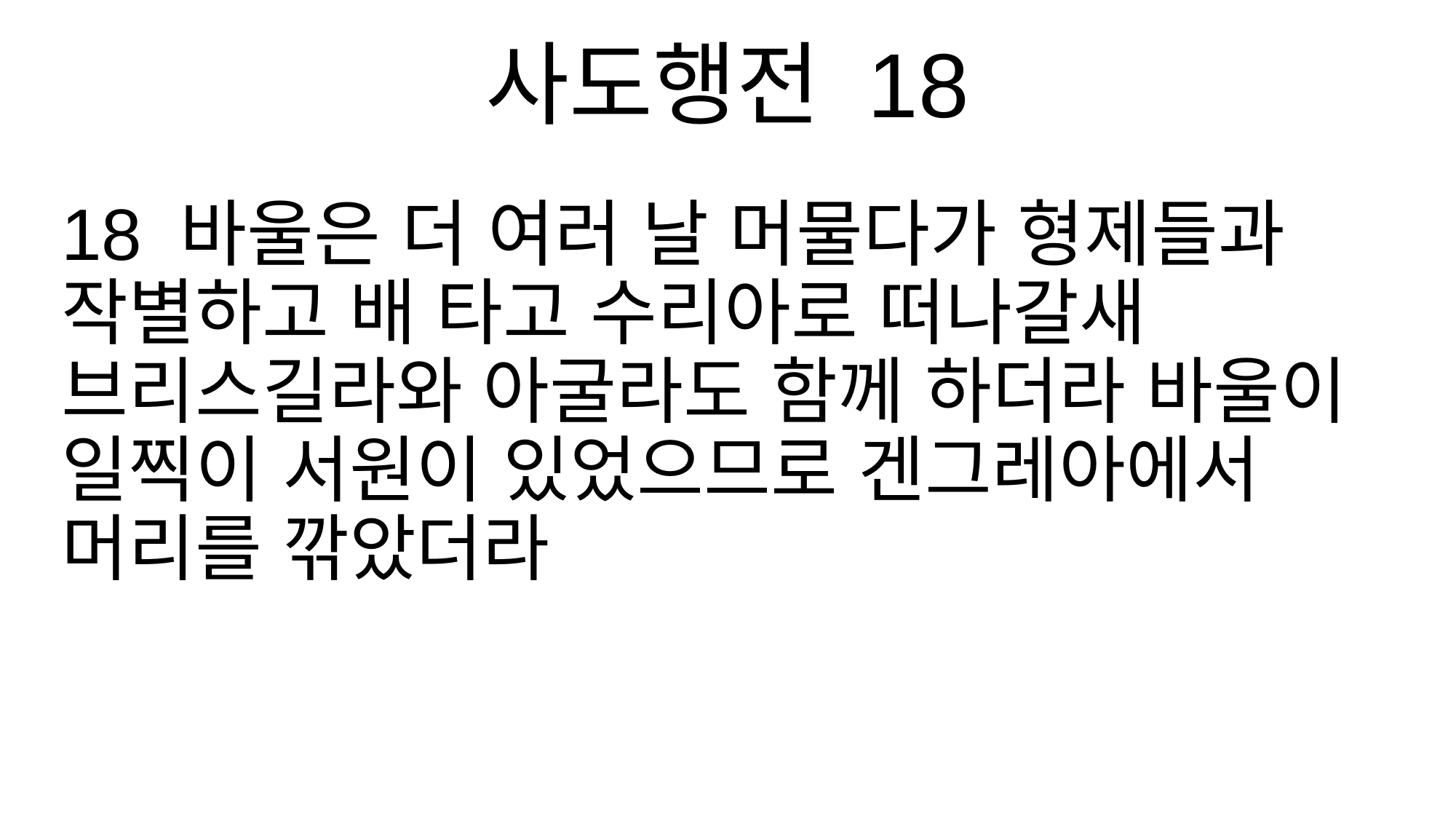

사도행전 18
18 바울은 더 여러 날 머물다가 형제들과 작별하고 배 타고 수리아로 떠나갈새 브리스길라와 아굴라도 함께 하더라 바울이 일찍이 서원이 있었으므로 겐그레아에서 머리를 깎았더라